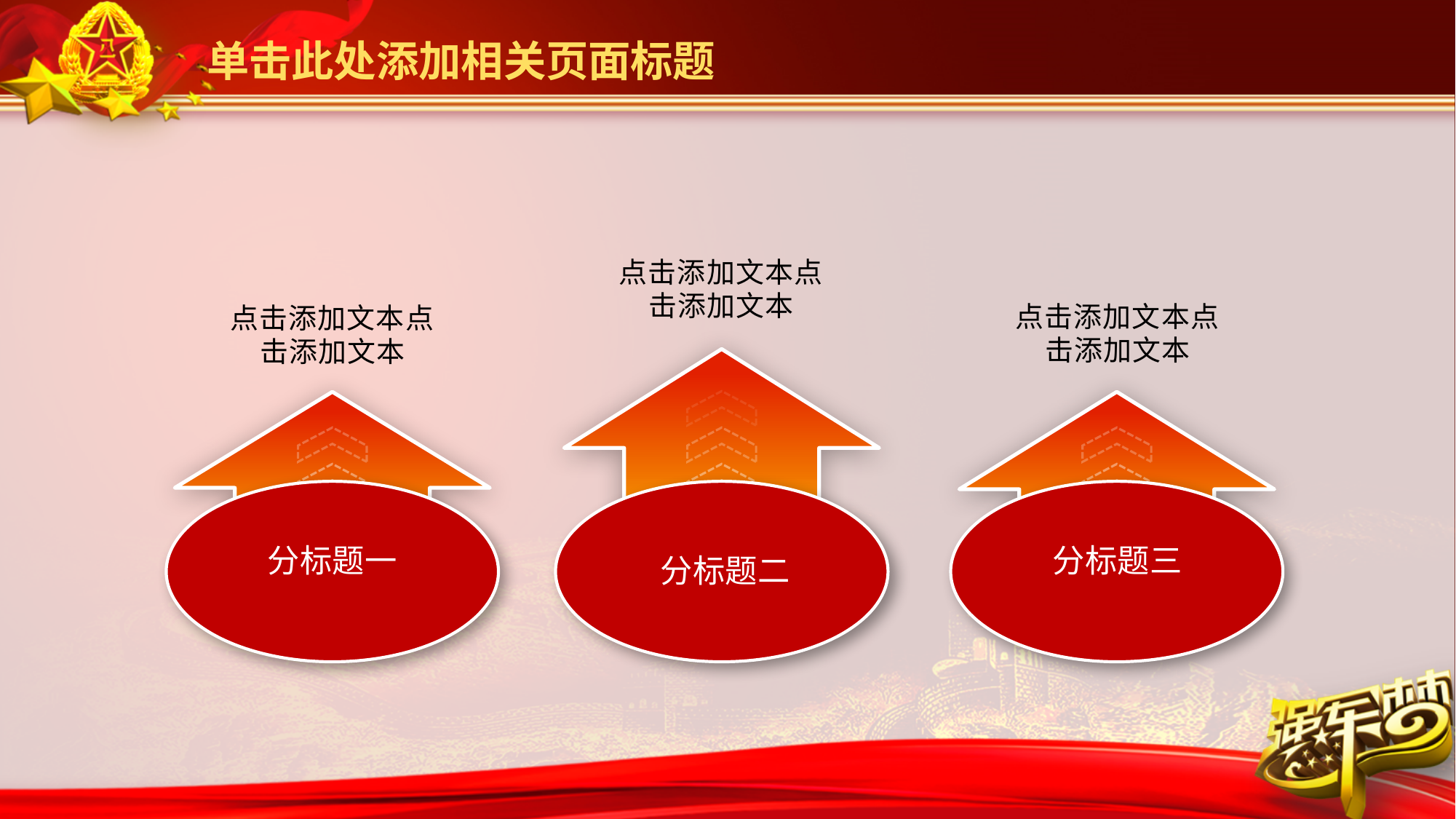

单击此处添加相关页面标题
点击添加文本点击添加文本
点击添加文本点击添加文本
点击添加文本点击添加文本

分标题一

分标题二

分标题三